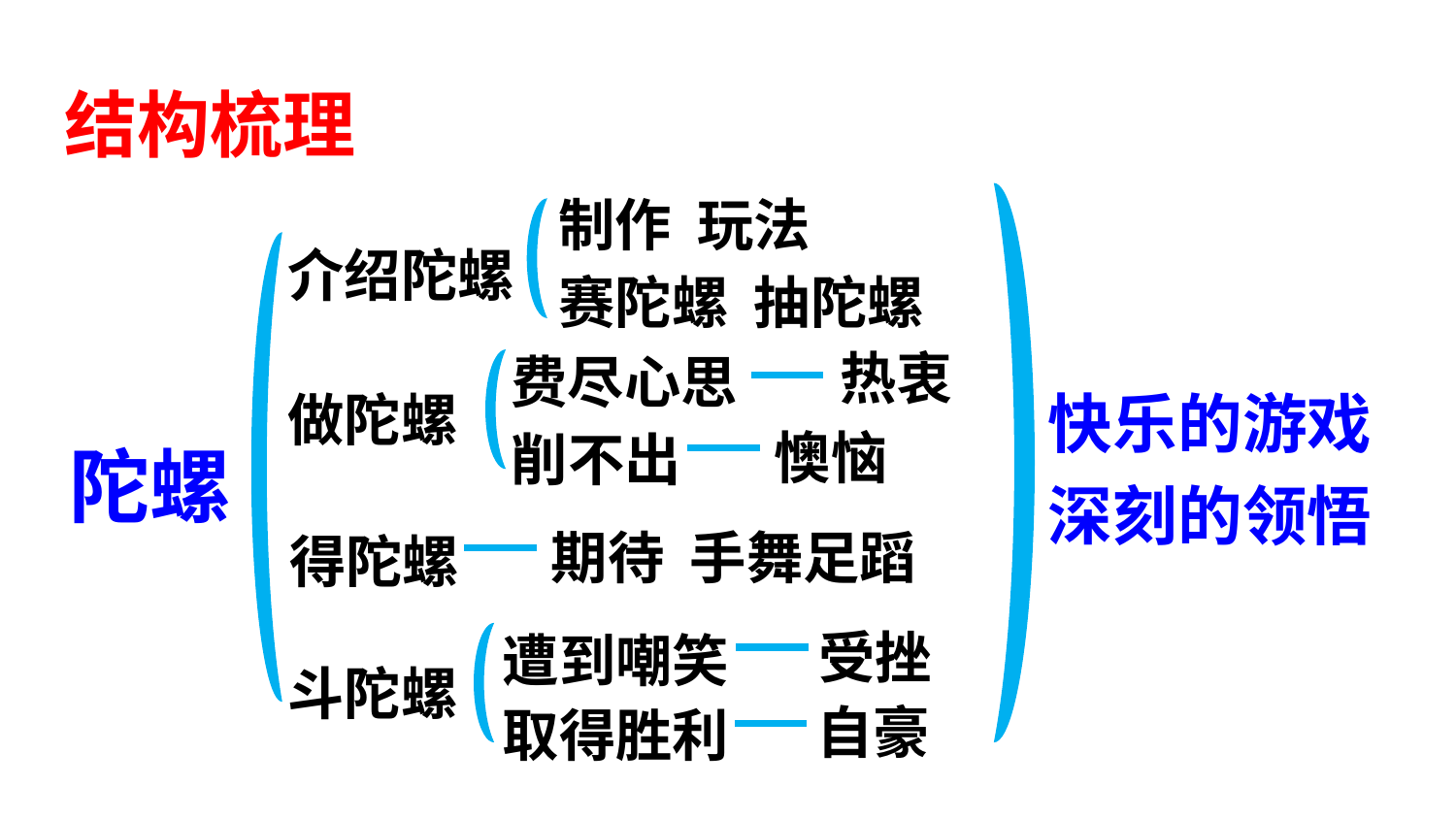

结构梳理
制作  玩法

介绍陀螺

赛陀螺  抽陀螺
热衷
费尽心思

快乐的游戏
深刻的领悟

做陀螺
懊恼
削不出
陀螺

期待  手舞足蹈
得陀螺

受挫
遭到嘲笑

斗陀螺
自豪
取得胜利